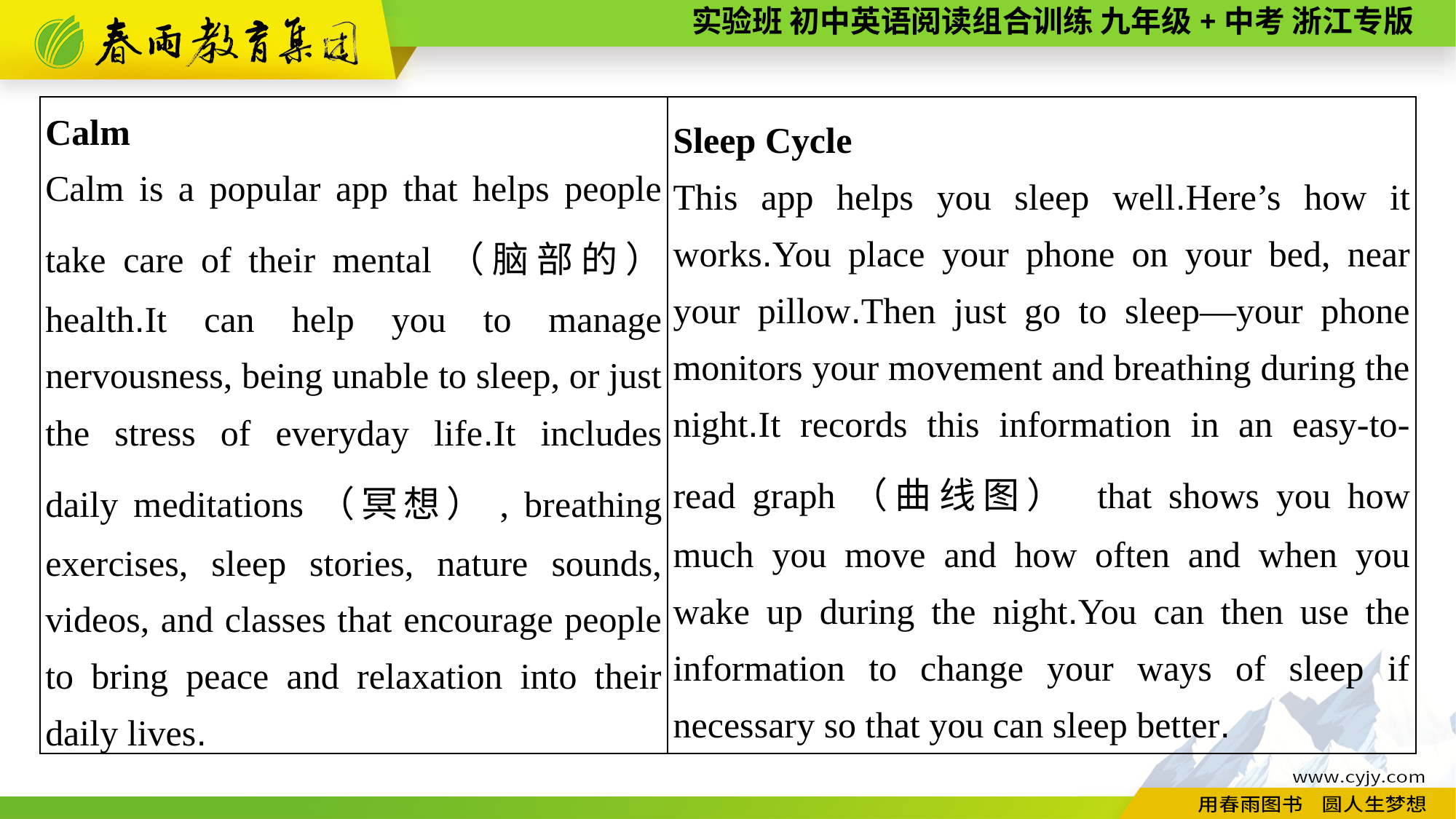

| Calm Calm is a popular app that helps people take care of their mental（脑部的） health.It can help you to manage nervousness, being unable to sleep, or just the stress of everyday life.It includes daily meditations（冥想）, breathing exercises, sleep stories, nature sounds, videos, and classes that encourage people to bring peace and relaxation into their daily lives. | Sleep Cycle This app helps you sleep well.Here’s how it works.You place your phone on your bed, near your pillow.Then just go to sleep—your phone monitors your movement and breathing during the night.It records this information in an easy-to-read graph（曲线图） that shows you how much you move and how often and when you wake up during the night.You can then use the information to change your ways of sleep if necessary so that you can sleep better. |
| --- | --- |